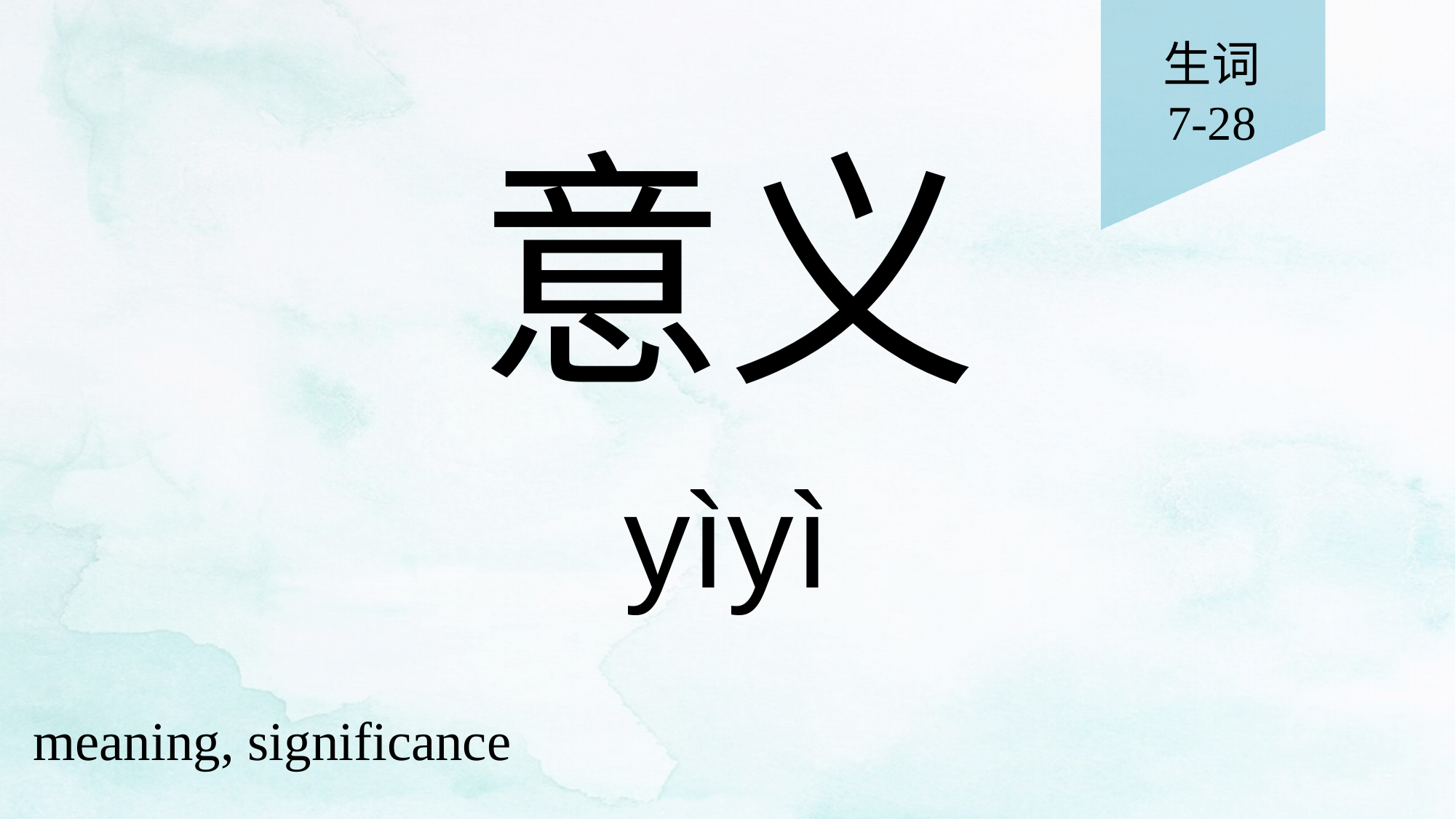

生词
7-28
# 意义
yìyì
meaning, significance